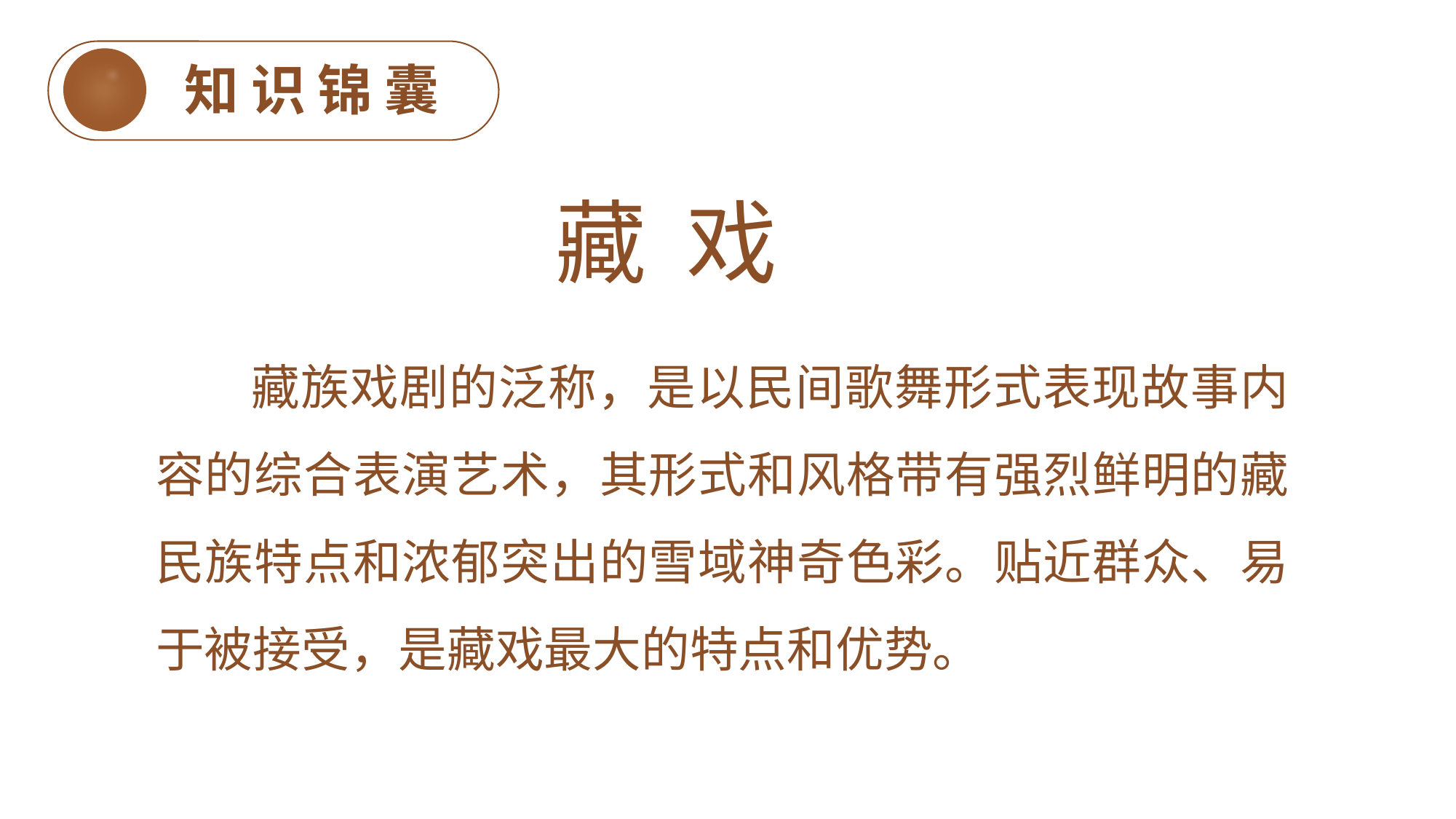

知识锦囊
藏  戏
       藏族戏剧的泛称，是以民间歌舞形式表现故事内容的综合表演艺术，其形式和风格带有强烈鲜明的藏民族特点和浓郁突出的雪域神奇色彩。贴近群众、易于被接受，是藏戏最大的特点和优势。